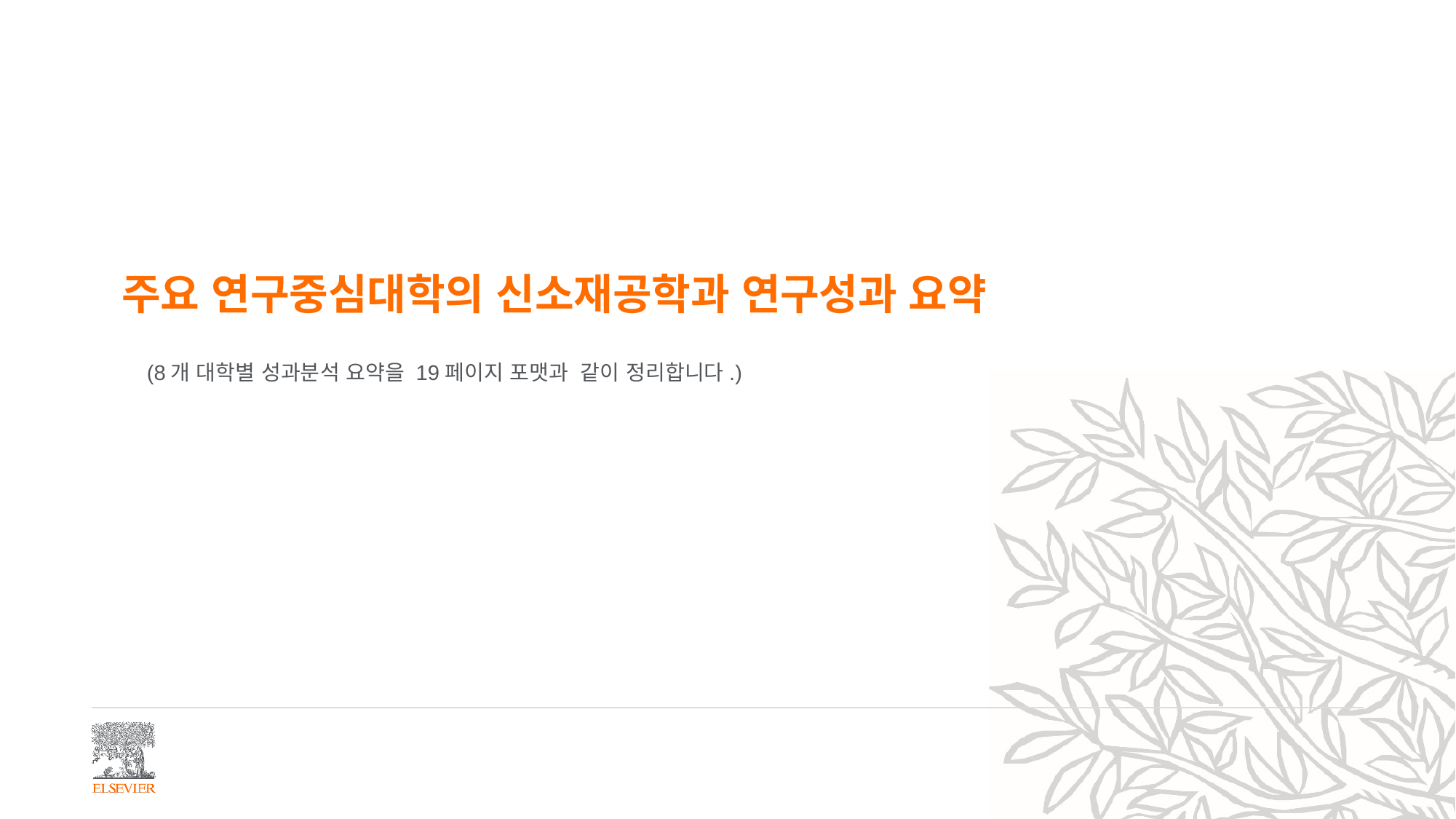

주요 연구중심대학의 신소재공학과 연구성과 요약
(8개 대학별 성과분석 요약을 19페이지 포맷과  같이 정리합니다.)